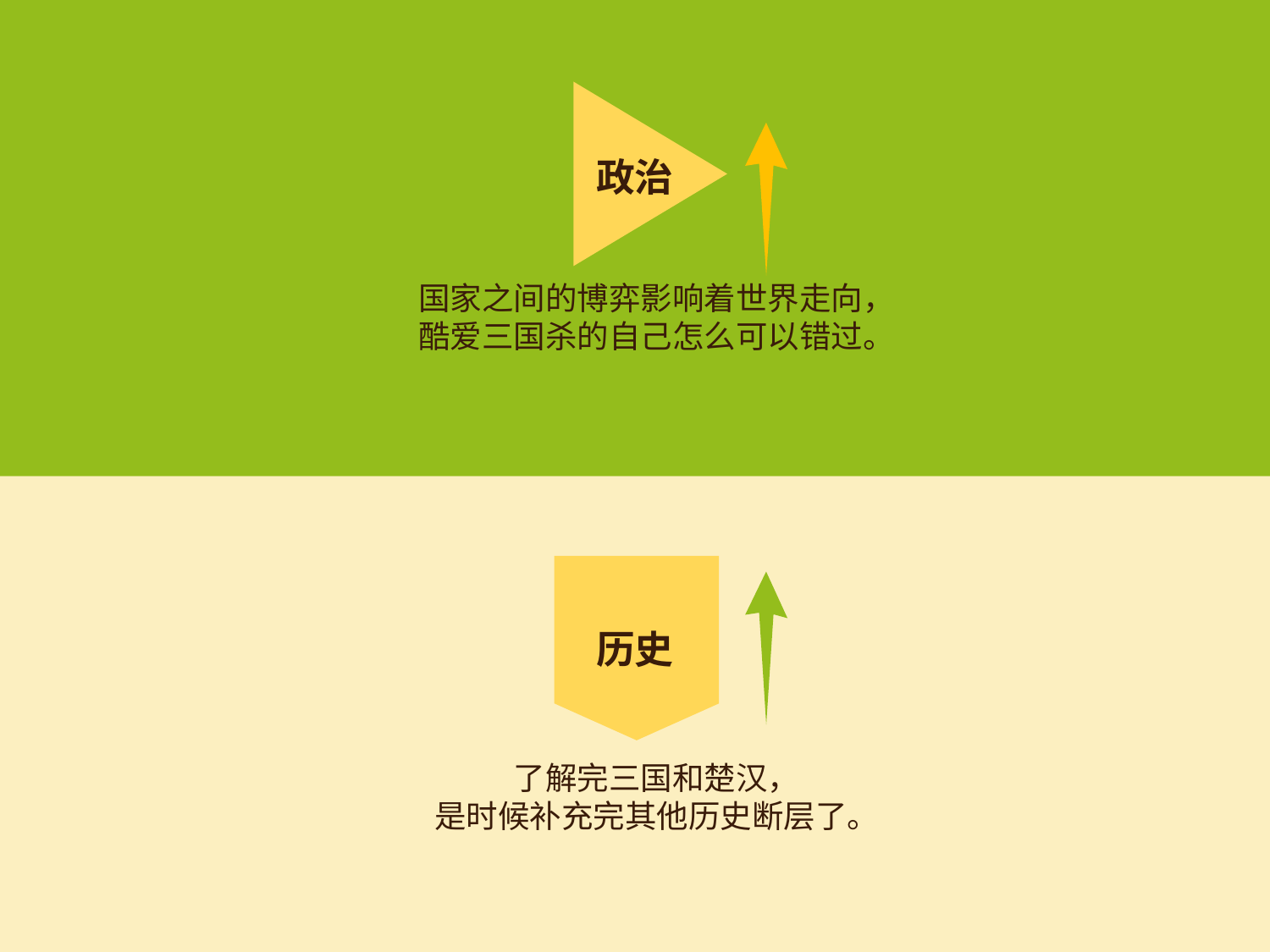

政治

国家之间的博弈影响着世界走向，
酷爱三国杀的自己怎么可以错过。

历史

了解完三国和楚汉，
是时候补充完其他历史断层了。